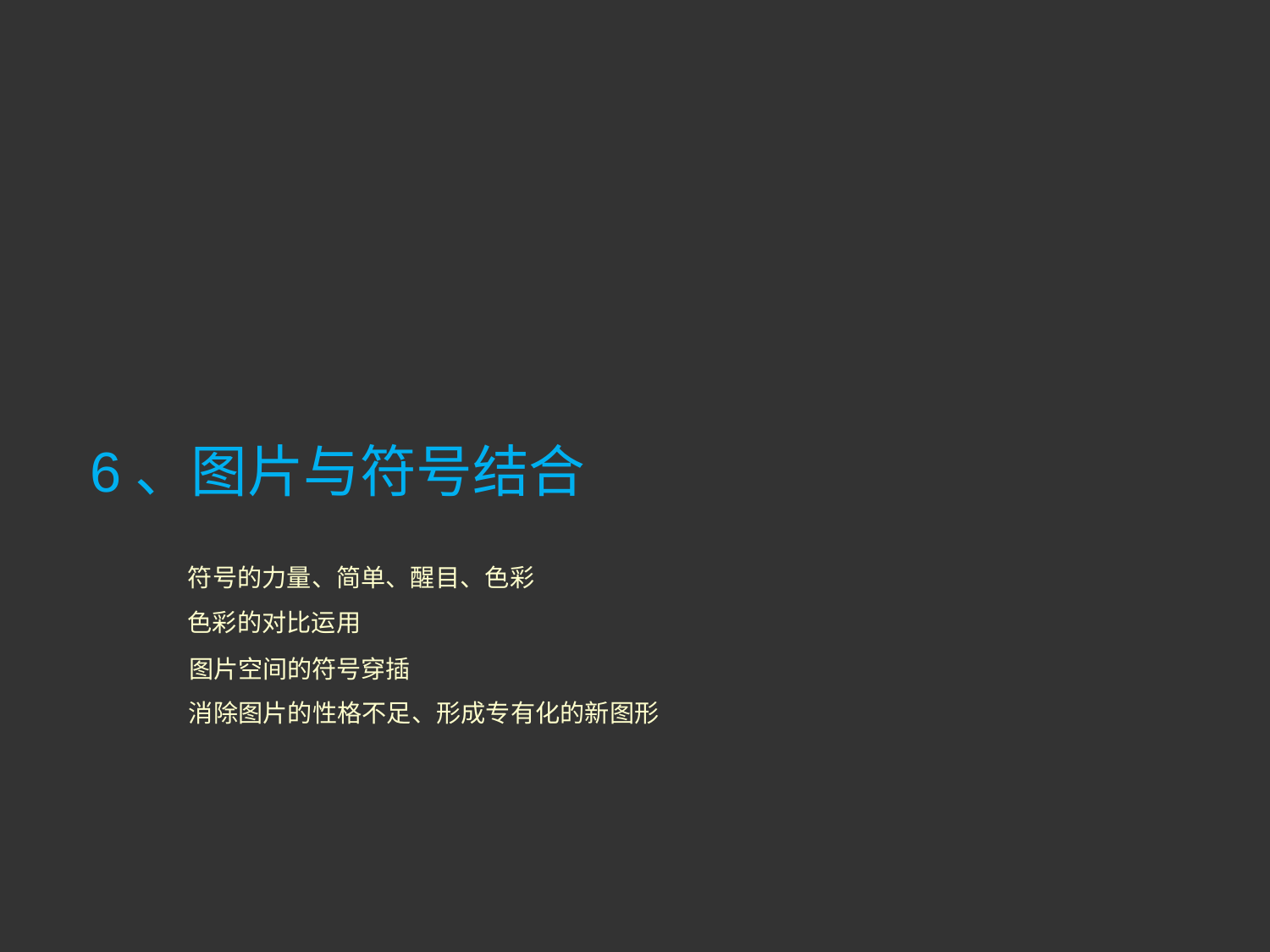

6、图片与符号结合

符号的力量、简单、醒目、色彩
色彩的对比运用
图片空间的符号穿插

消除图片的性格不足、形成专有化的新图形